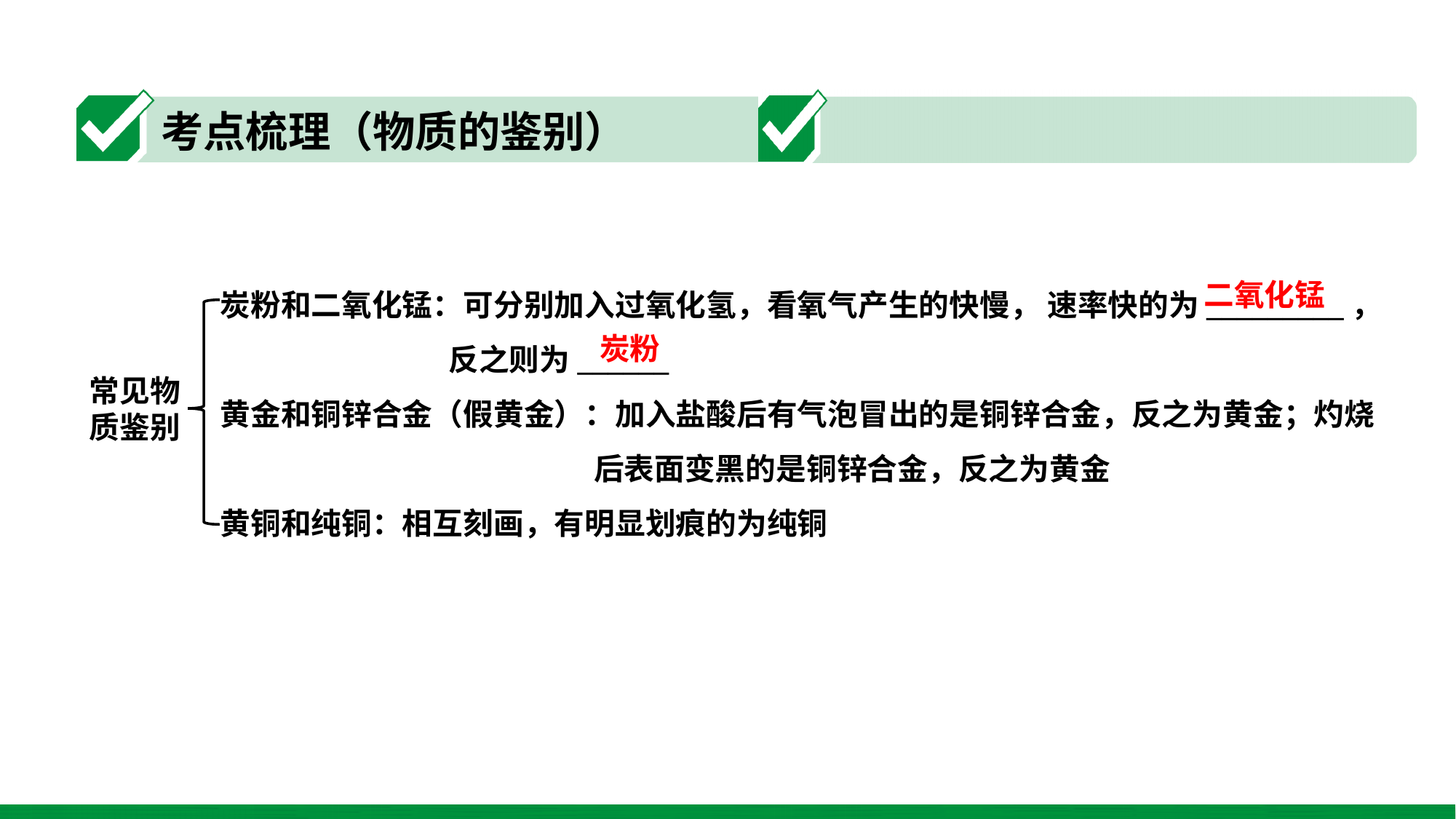

炭粉和二氧化锰：可分别加入过氧化氢，看氧气产生的快慢， 速率快的为_________，
                                反之则为______黄金和铜锌合金（假黄金）：加入盐酸后有气泡冒出的是铜锌合金，反之为黄金；灼烧
                                                     后表面变黑的是铜锌合金，反之为黄金黄铜和纯铜：相互刻画，有明显划痕的为纯铜
二氧化锰

炭粉
常见物质鉴别